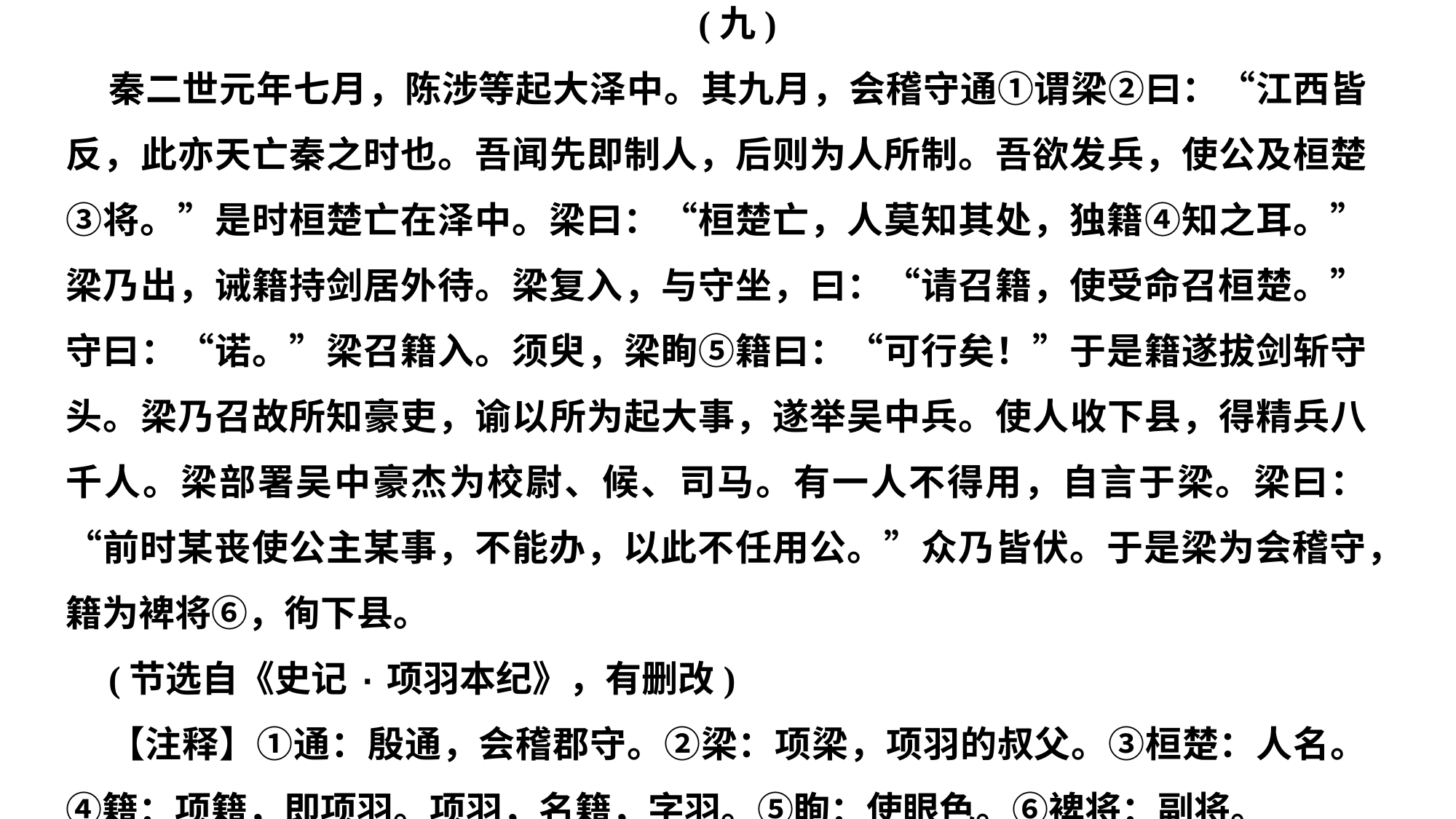

(九)
秦二世元年七月，陈涉等起大泽中。其九月，会稽守通①谓梁②曰：“江西皆反，此亦天亡秦之时也。吾闻先即制人，后则为人所制。吾欲发兵，使公及桓楚③将。”是时桓楚亡在泽中。梁曰：“桓楚亡，人莫知其处，独籍④知之耳。”梁乃出，诫籍持剑居外待。梁复入，与守坐，曰：“请召籍，使受命召桓楚。”守曰：“诺。”梁召籍入。须臾，梁眴⑤籍曰：“可行矣！”于是籍遂拔剑斩守头。梁乃召故所知豪吏，谕以所为起大事，遂举吴中兵。使人收下县，得精兵八千人。梁部署吴中豪杰为校尉、候、司马。有一人不得用，自言于梁。梁曰：“前时某丧使公主某事，不能办，以此不任用公。”众乃皆伏。于是梁为会稽守，籍为裨将⑥，徇下县。
(节选自《史记·项羽本纪》，有删改)
【注释】①通：殷通，会稽郡守。②梁：项梁，项羽的叔父。③桓楚：人名。④籍：项籍，即项羽。项羽，名籍，字羽。⑤眴：使眼色。⑥裨将：副将。